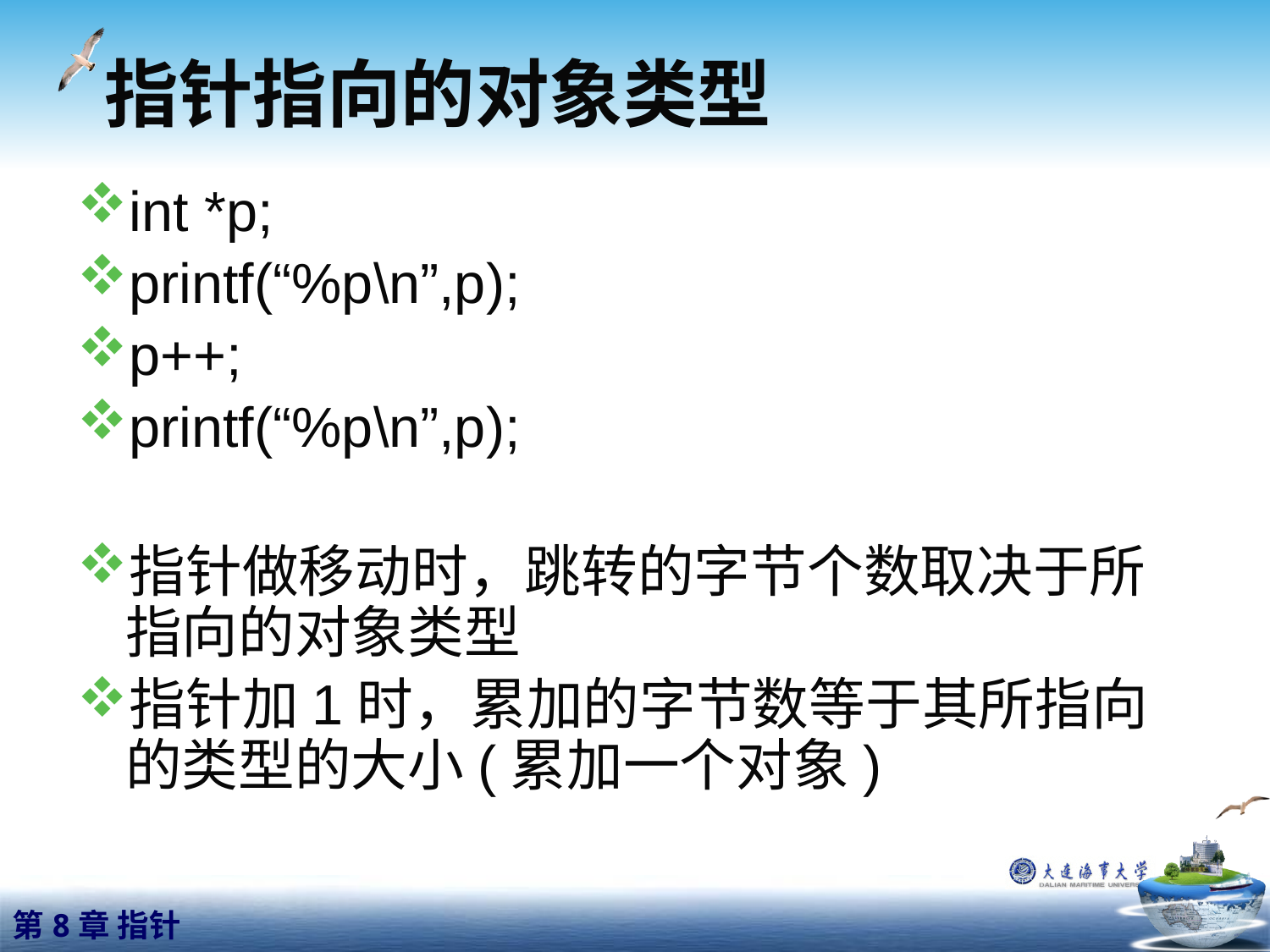

# 指针指向的对象类型
int *p;
printf(“%p\n”,p);
p++;
printf(“%p\n”,p);

指针做移动时，跳转的字节个数取决于所指向的对象类型
指针加1时，累加的字节数等于其所指向的类型的大小(累加一个对象)